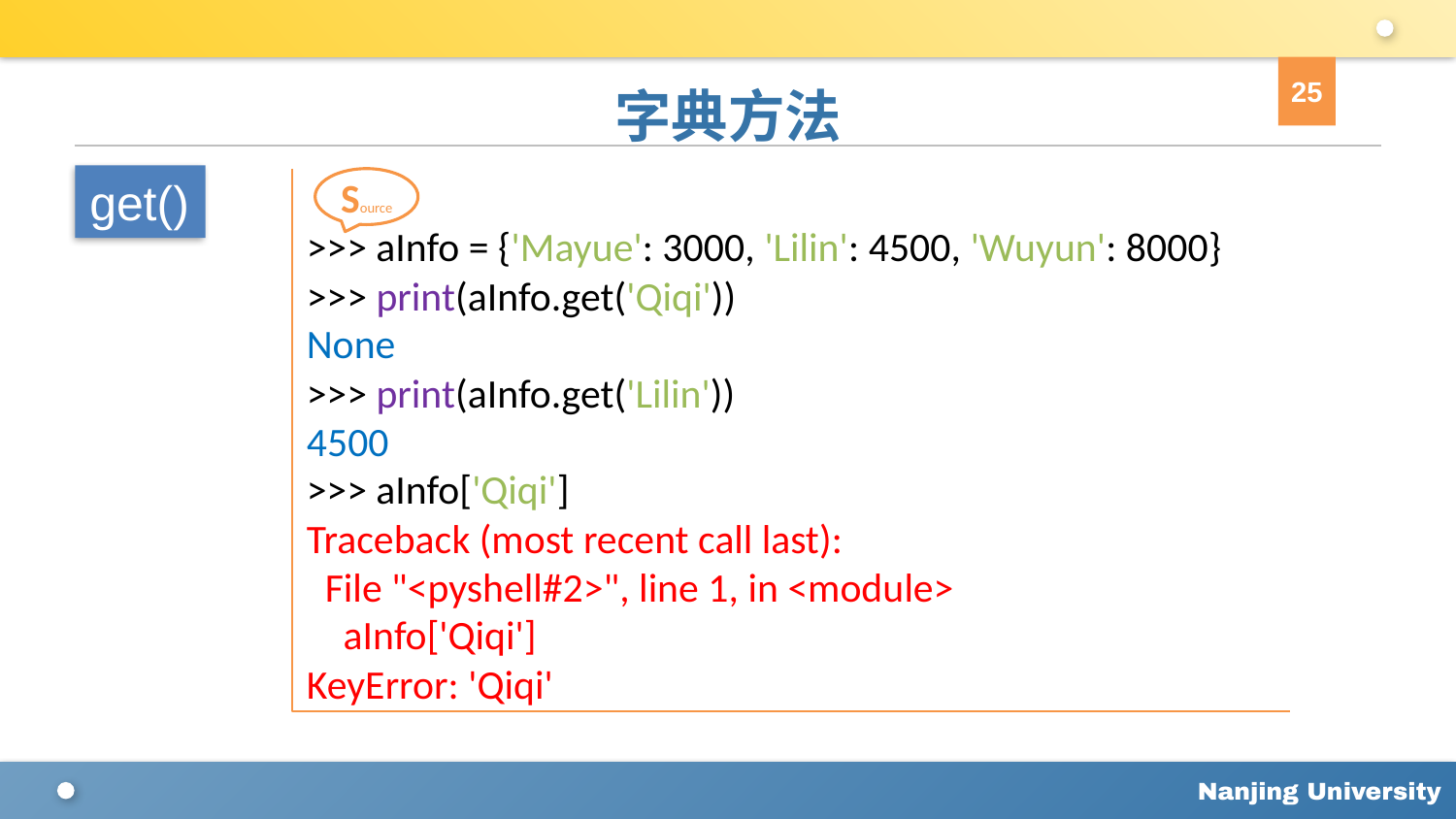

25
# 字典方法
get()

>>> aInfo = {'Mayue': 3000, 'Lilin': 4500, 'Wuyun': 8000}
>>> print(aInfo.get('Qiqi'))
None
>>> print(aInfo.get('Lilin'))
4500
>>> aInfo['Qiqi']
Traceback (most recent call last):
  File "<pyshell#2>", line 1, in <module>
    aInfo['Qiqi']
KeyError: 'Qiqi'
Source